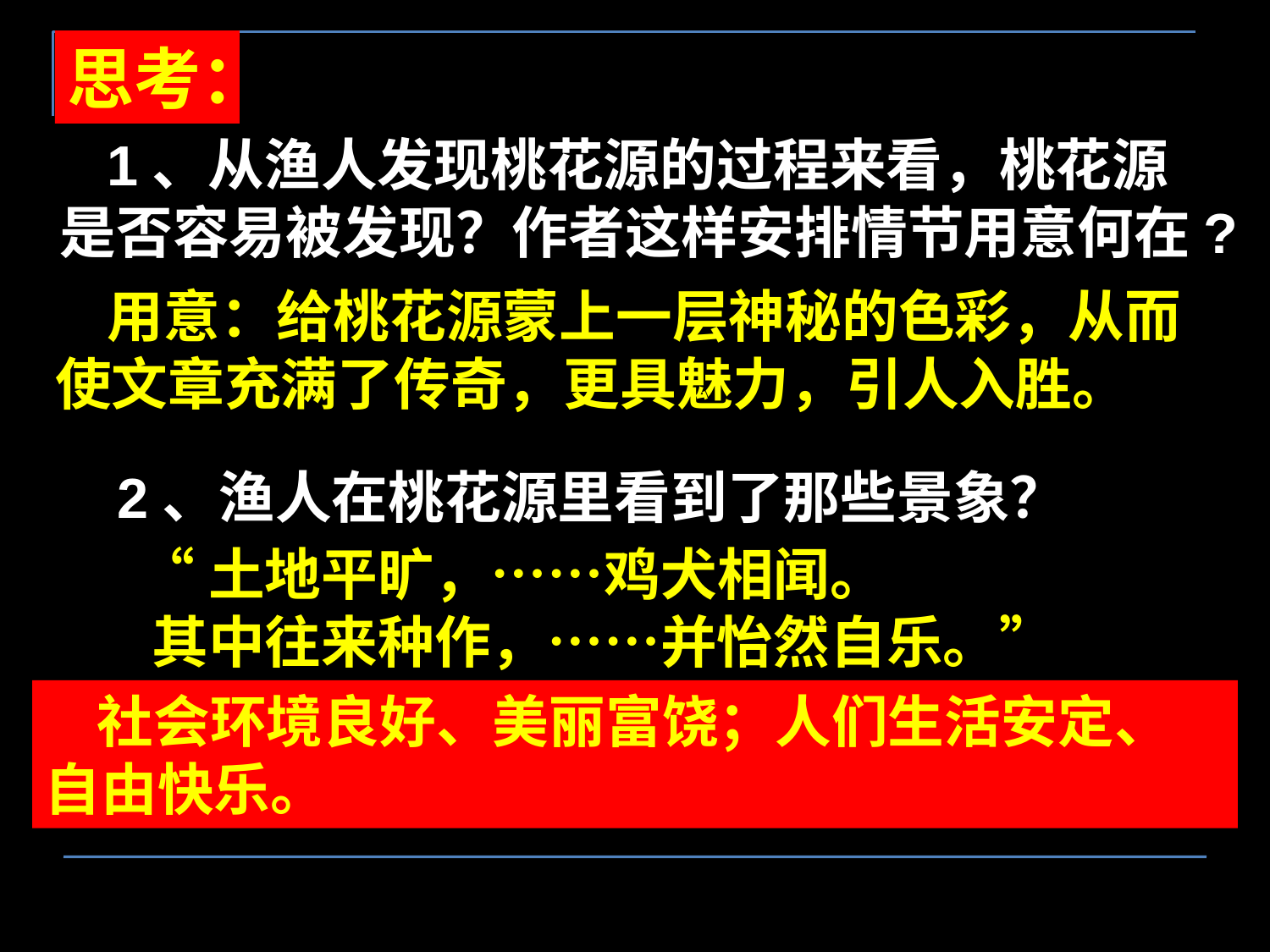

思考：
   1、从渔人发现桃花源的过程来看，桃花源是否容易被发现？作者这样安排情节用意何在?
   用意：给桃花源蒙上一层神秘的色彩，从而使文章充满了传奇，更具魅力，引人入胜。
2、渔人在桃花源里看到了那些景象？
   “土地平旷，……鸡犬相闻。
   其中往来种作，……并怡然自乐。”
   社会环境良好、美丽富饶；人们生活安定、自由快乐。